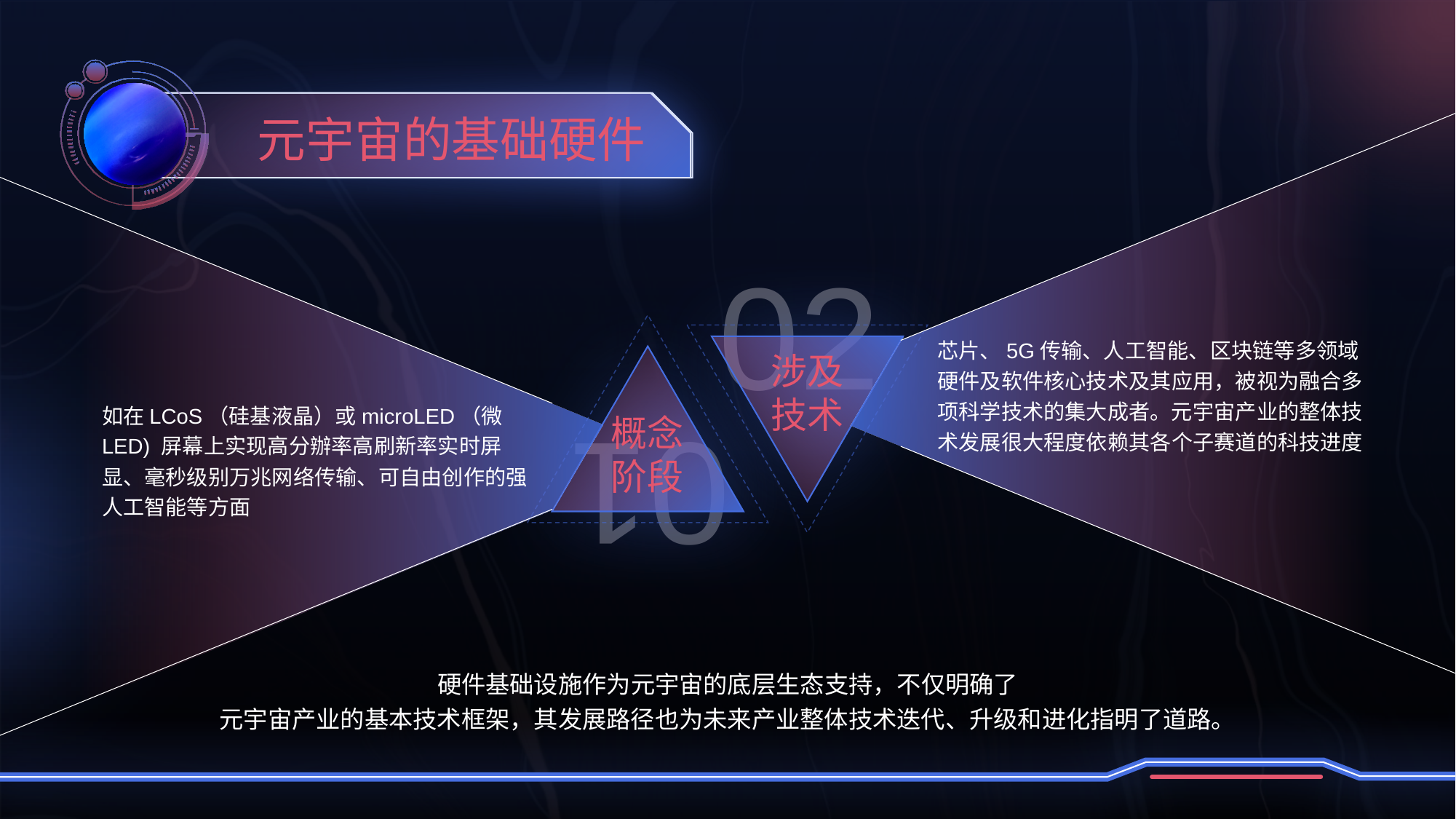

元宇宙的基础硬件

02

芯片、5G传输、人工智能、区块链等多领域硬件及软件核心技术及其应用，被视为融合多项科学技术的集大成者。元宇宙产业的整体技术发展很大程度依赖其各个子赛道的科技进度

涉及
技术
如在LCoS（硅基液晶）或microLED（微LED) 屏幕上实现高分辦率高刷新率实时屏显、毫秒级别万兆网络传输、可自由创作的强人工智能等方面
概念
阶段
01
硬件基础设施作为元宇宙的底层生态支持，不仅明确了
元宇宙产业的基本技术框架，其发展路径也为未来产业整体技术迭代、升级和进化指明了道路。